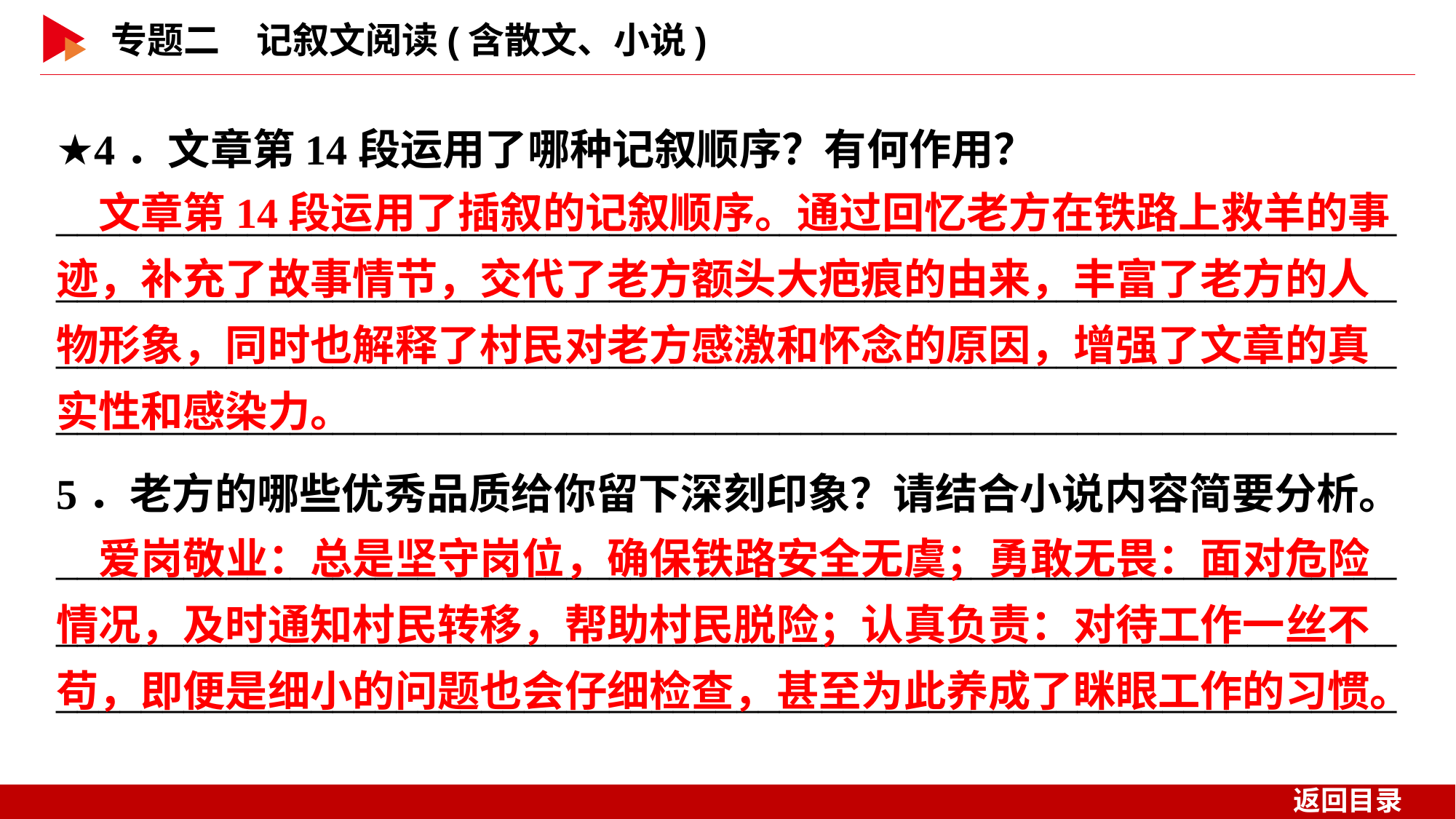

★4．文章第14段运用了哪种记叙顺序？有何作用？____________________________________________________________________________________________________________________________________________________________________________________________________________________________________________________________
　文章第14段运用了插叙的记叙顺序。通过回忆老方在铁路上救羊的事迹，补充了故事情节，交代了老方额头大疤痕的由来，丰富了老方的人物形象，同时也解释了村民对老方感激和怀念的原因，增强了文章的真实性和感染力。
5．老方的哪些优秀品质给你留下深刻印象？请结合小说内容简要分析。_____________________________________________________________________________________________________________________________________________________________________________________________
　爱岗敬业：总是坚守岗位，确保铁路安全无虞；勇敢无畏：面对危险情况，及时通知村民转移，帮助村民脱险；认真负责：对待工作一丝不苟，即便是细小的问题也会仔细检查，甚至为此养成了眯眼工作的习惯。